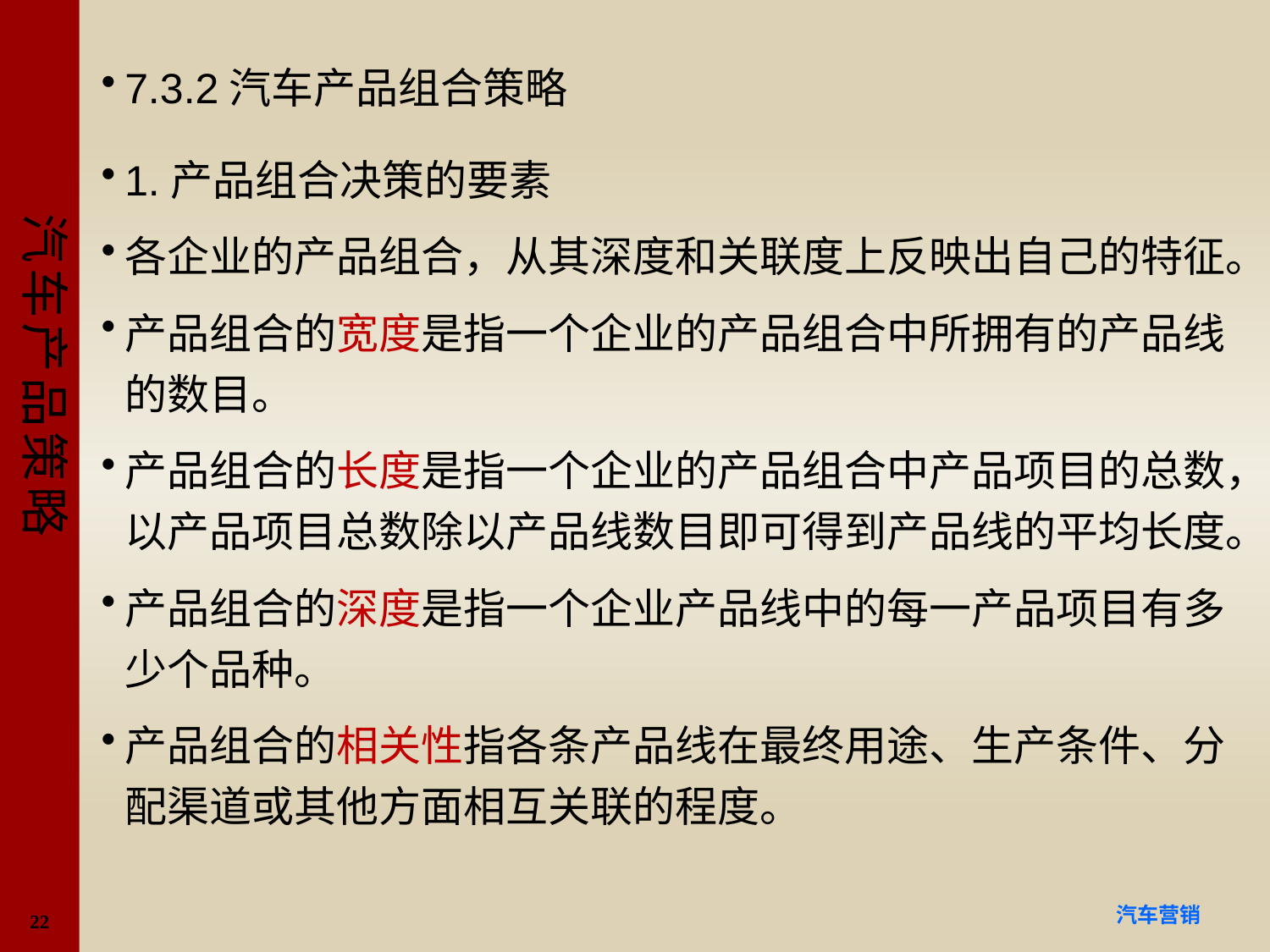

7.3.2汽车产品组合策略
1.产品组合决策的要素
各企业的产品组合，从其深度和关联度上反映出自己的特征。
产品组合的宽度是指一个企业的产品组合中所拥有的产品线的数目。
产品组合的长度是指一个企业的产品组合中产品项目的总数，以产品项目总数除以产品线数目即可得到产品线的平均长度。
产品组合的深度是指一个企业产品线中的每一产品项目有多少个品种。
产品组合的相关性指各条产品线在最终用途、生产条件、分配渠道或其他方面相互关联的程度。

#
22